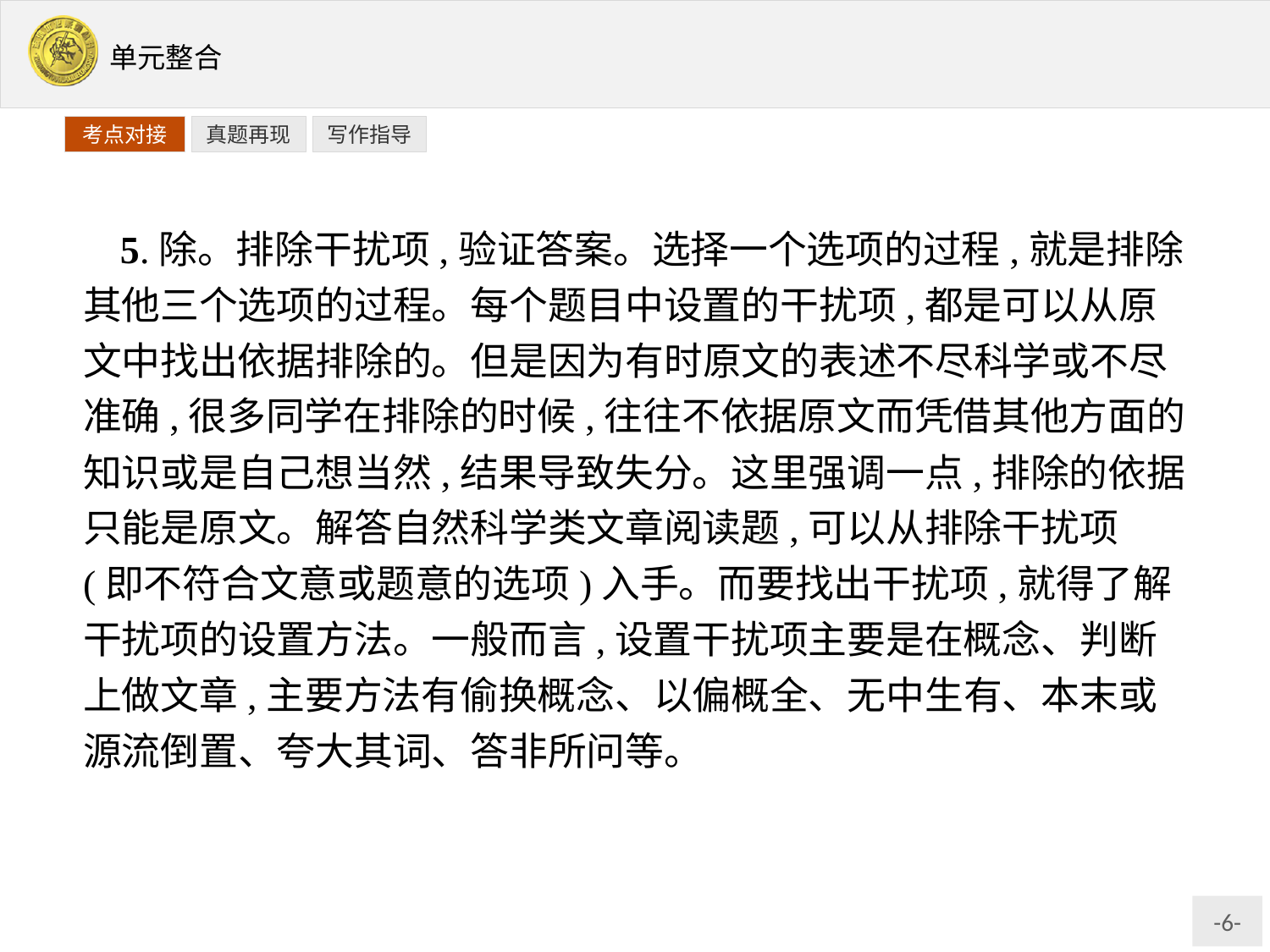

写作指导
考点对接
真题再现
5.除。排除干扰项,验证答案。选择一个选项的过程,就是排除其他三个选项的过程。每个题目中设置的干扰项,都是可以从原文中找出依据排除的。但是因为有时原文的表述不尽科学或不尽准确,很多同学在排除的时候,往往不依据原文而凭借其他方面的知识或是自己想当然,结果导致失分。这里强调一点,排除的依据只能是原文。解答自然科学类文章阅读题,可以从排除干扰项(即不符合文意或题意的选项)入手。而要找出干扰项,就得了解干扰项的设置方法。一般而言,设置干扰项主要是在概念、判断上做文章,主要方法有偷换概念、以偏概全、无中生有、本末或源流倒置、夸大其词、答非所问等。